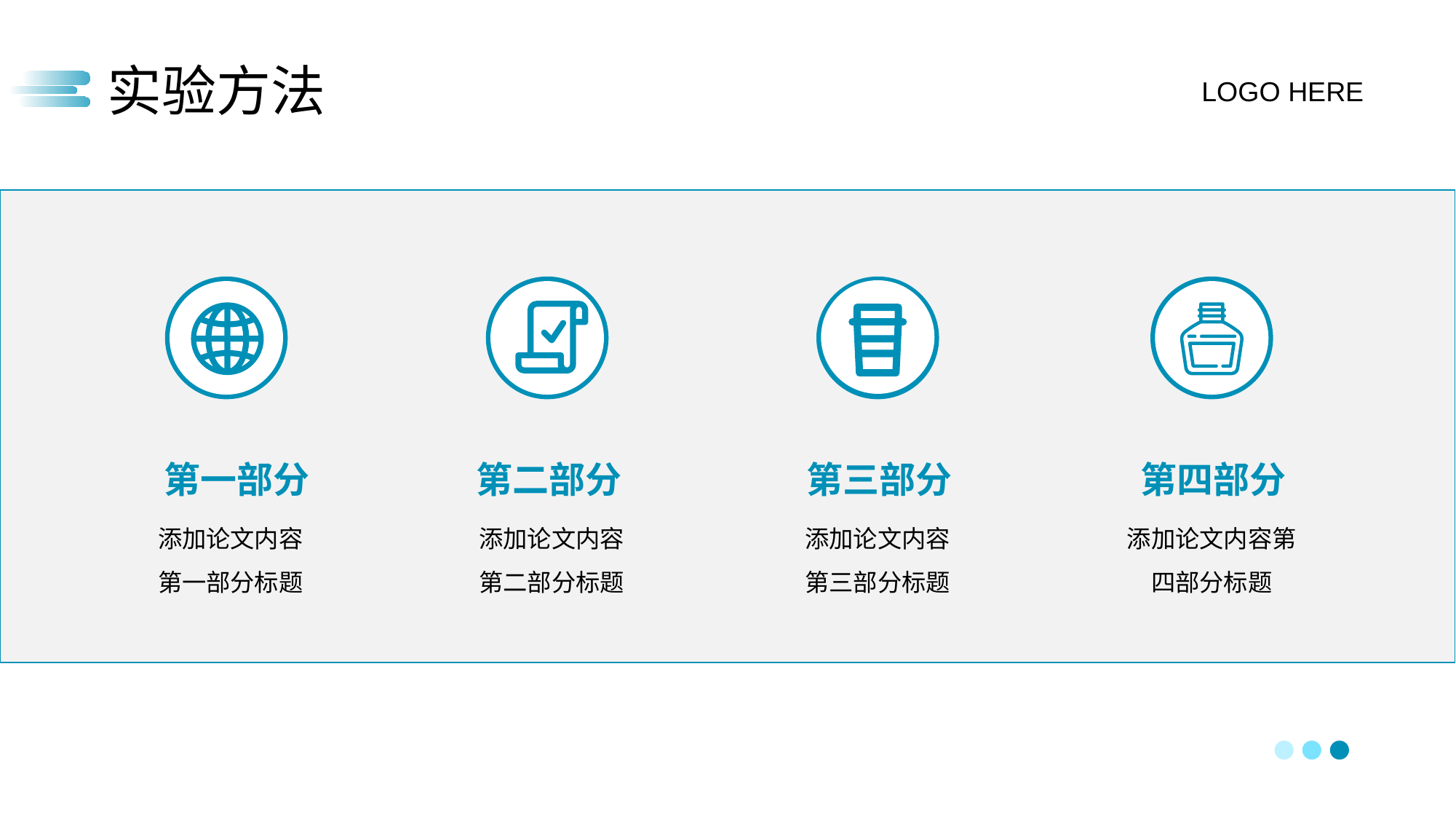

实验方法
LOGO HERE

第一部分
第二部分
第三部分
第四部分
添加论文内容
第一部分标题
添加论文内容
第二部分标题
添加论文内容
第三部分标题
添加论文内容第
四部分标题